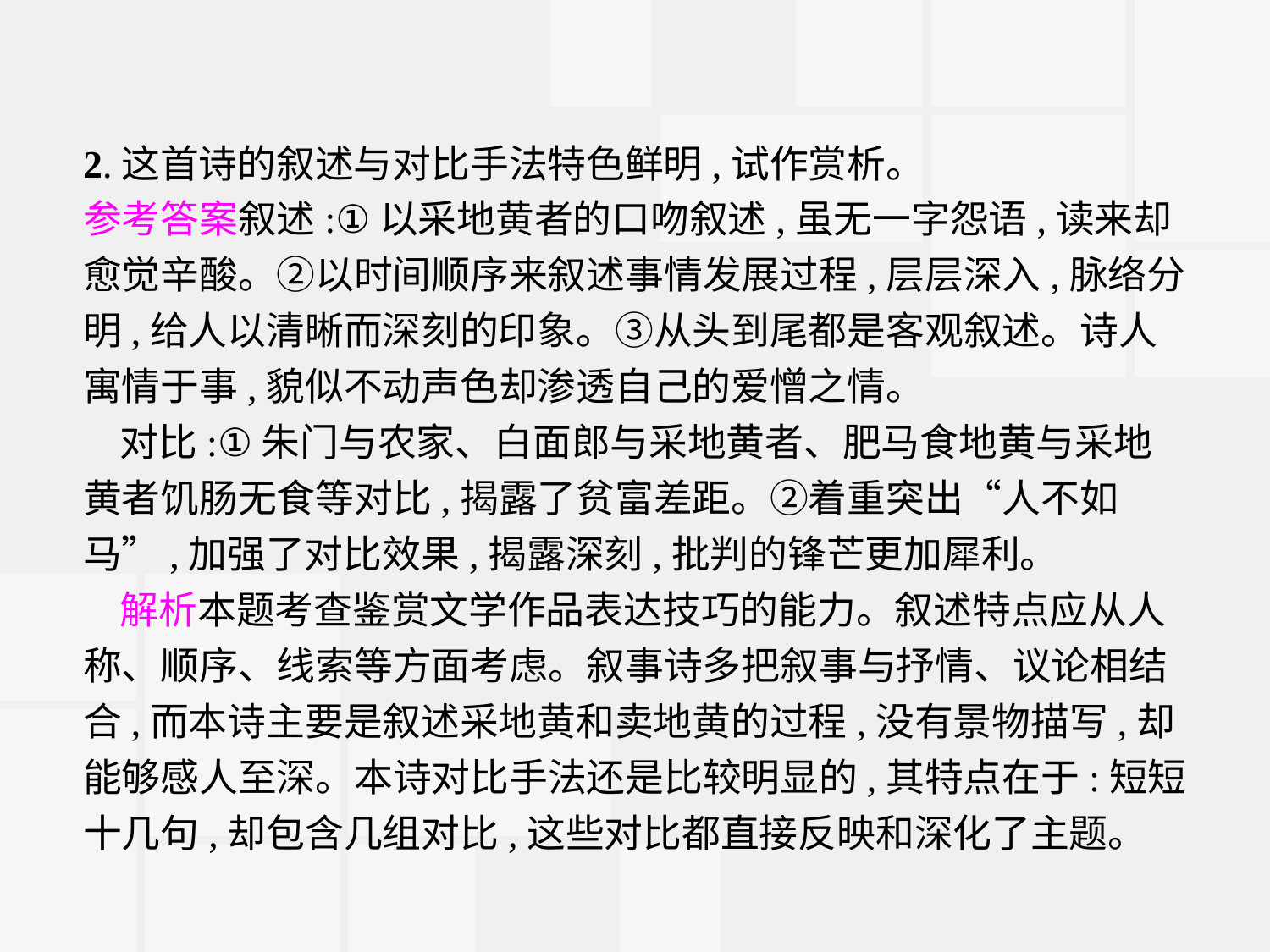

2.这首诗的叙述与对比手法特色鲜明,试作赏析。
参考答案叙述:①以采地黄者的口吻叙述,虽无一字怨语,读来却愈觉辛酸。②以时间顺序来叙述事情发展过程,层层深入,脉络分明,给人以清晰而深刻的印象。③从头到尾都是客观叙述。诗人寓情于事,貌似不动声色却渗透自己的爱憎之情。
对比:①朱门与农家、白面郎与采地黄者、肥马食地黄与采地黄者饥肠无食等对比,揭露了贫富差距。②着重突出“人不如马”,加强了对比效果,揭露深刻,批判的锋芒更加犀利。
解析本题考查鉴赏文学作品表达技巧的能力。叙述特点应从人称、顺序、线索等方面考虑。叙事诗多把叙事与抒情、议论相结合,而本诗主要是叙述采地黄和卖地黄的过程,没有景物描写,却能够感人至深。本诗对比手法还是比较明显的,其特点在于:短短十几句,却包含几组对比,这些对比都直接反映和深化了主题。